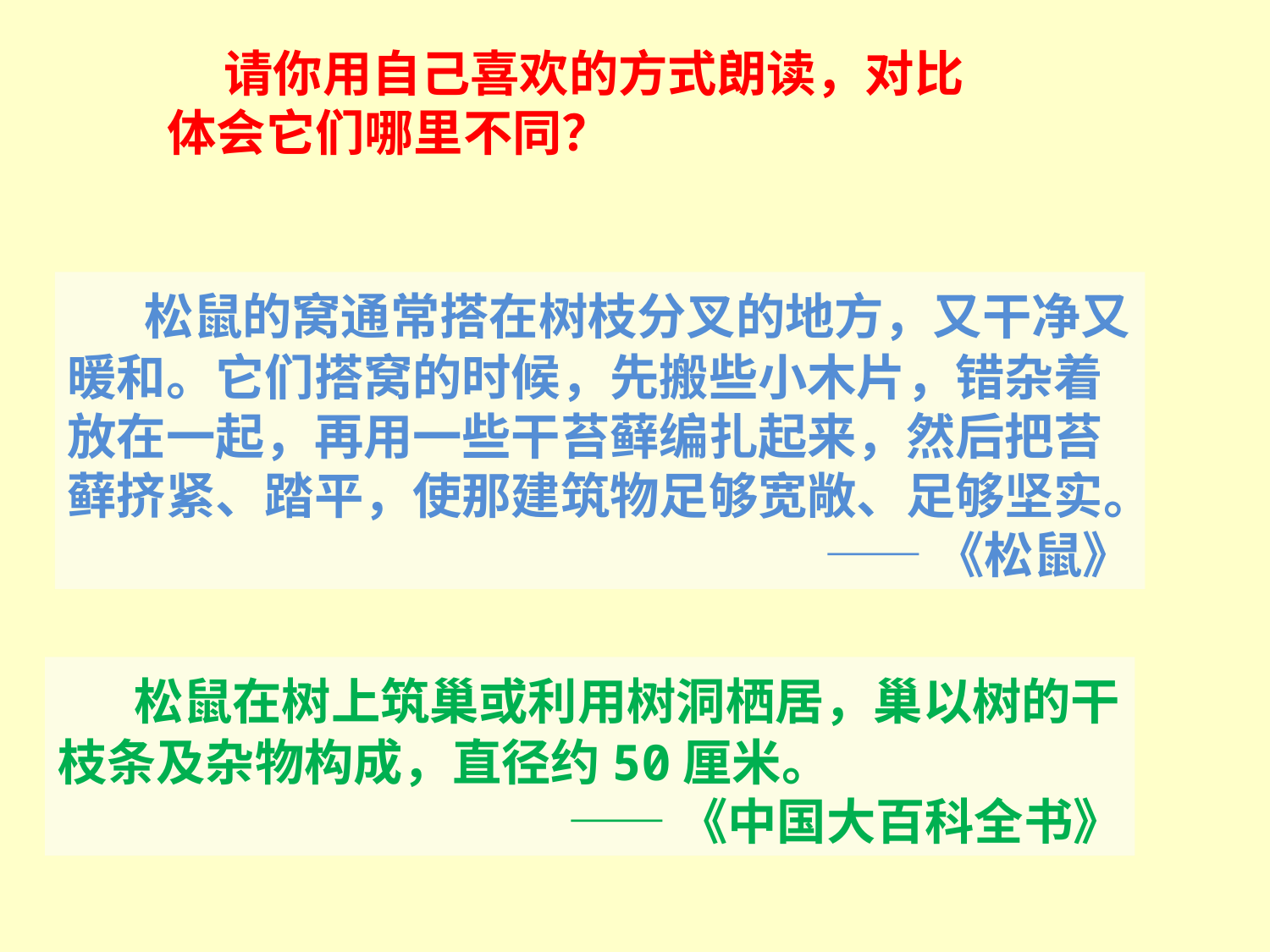

请你用自己喜欢的方式朗读，对比体会它们哪里不同？
  松鼠的窝通常搭在树枝分叉的地方，又干净又暖和。它们搭窝的时候，先搬些小木片，错杂着放在一起，再用一些干苔藓编扎起来，然后把苔藓挤紧、踏平，使那建筑物足够宽敞、足够坚实。
——《松鼠》
  松鼠在树上筑巢或利用树洞栖居，巢以树的干枝条及杂物构成，直径约50厘米。
——《中国大百科全书》